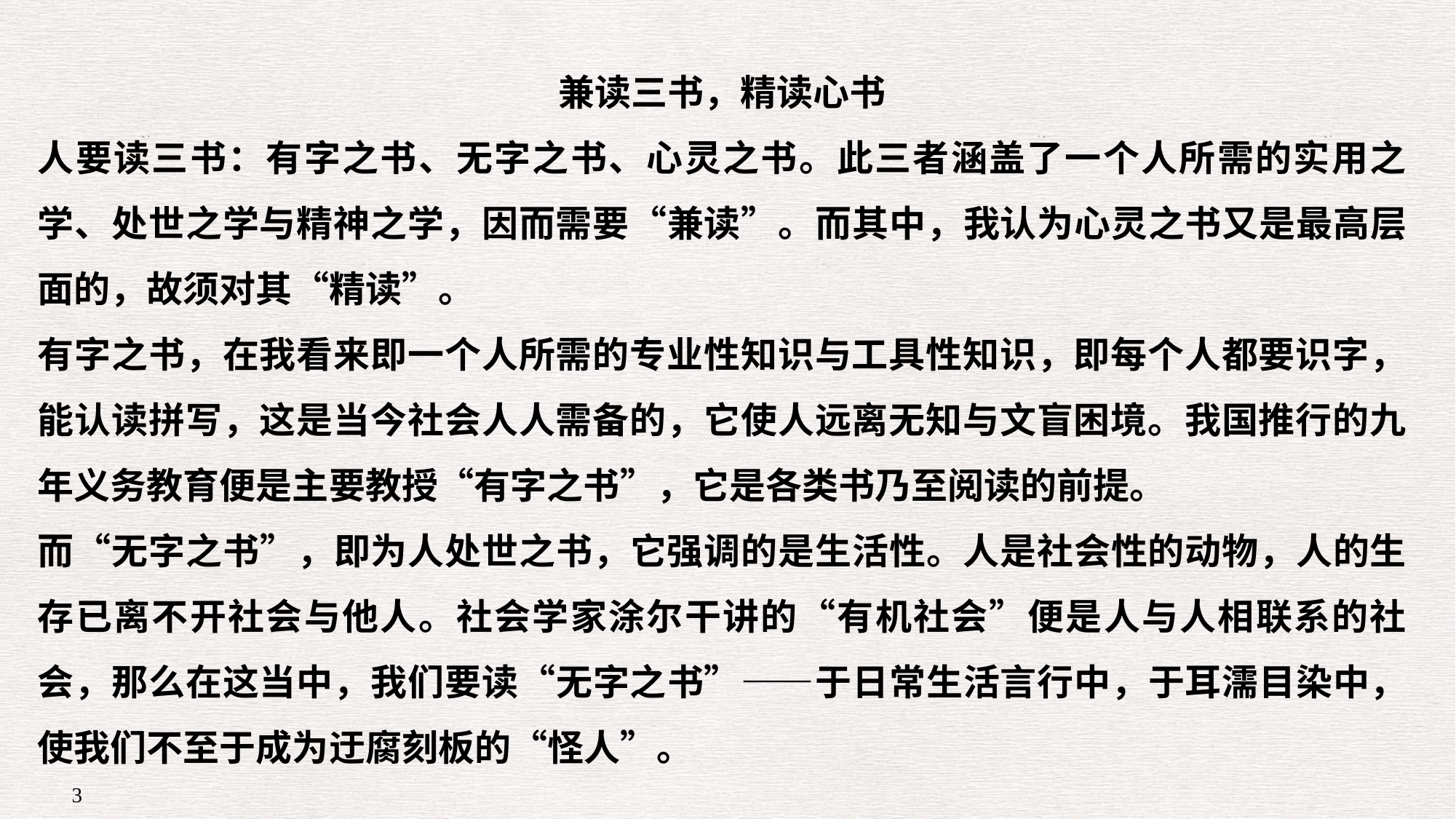

兼读三书，精读心书
人要读三书：有字之书、无字之书、心灵之书。此三者涵盖了一个人所需的实用之学、处世之学与精神之学，因而需要“兼读”。而其中，我认为心灵之书又是最高层面的，故须对其“精读”。
有字之书，在我看来即一个人所需的专业性知识与工具性知识，即每个人都要识字，能认读拼写，这是当今社会人人需备的，它使人远离无知与文盲困境。我国推行的九年义务教育便是主要教授“有字之书”，它是各类书乃至阅读的前提。
而“无字之书”，即为人处世之书，它强调的是生活性。人是社会性的动物，人的生存已离不开社会与他人。社会学家涂尔干讲的“有机社会”便是人与人相联系的社会，那么在这当中，我们要读“无字之书”——于日常生活言行中，于耳濡目染中，使我们不至于成为迂腐刻板的“怪人”。